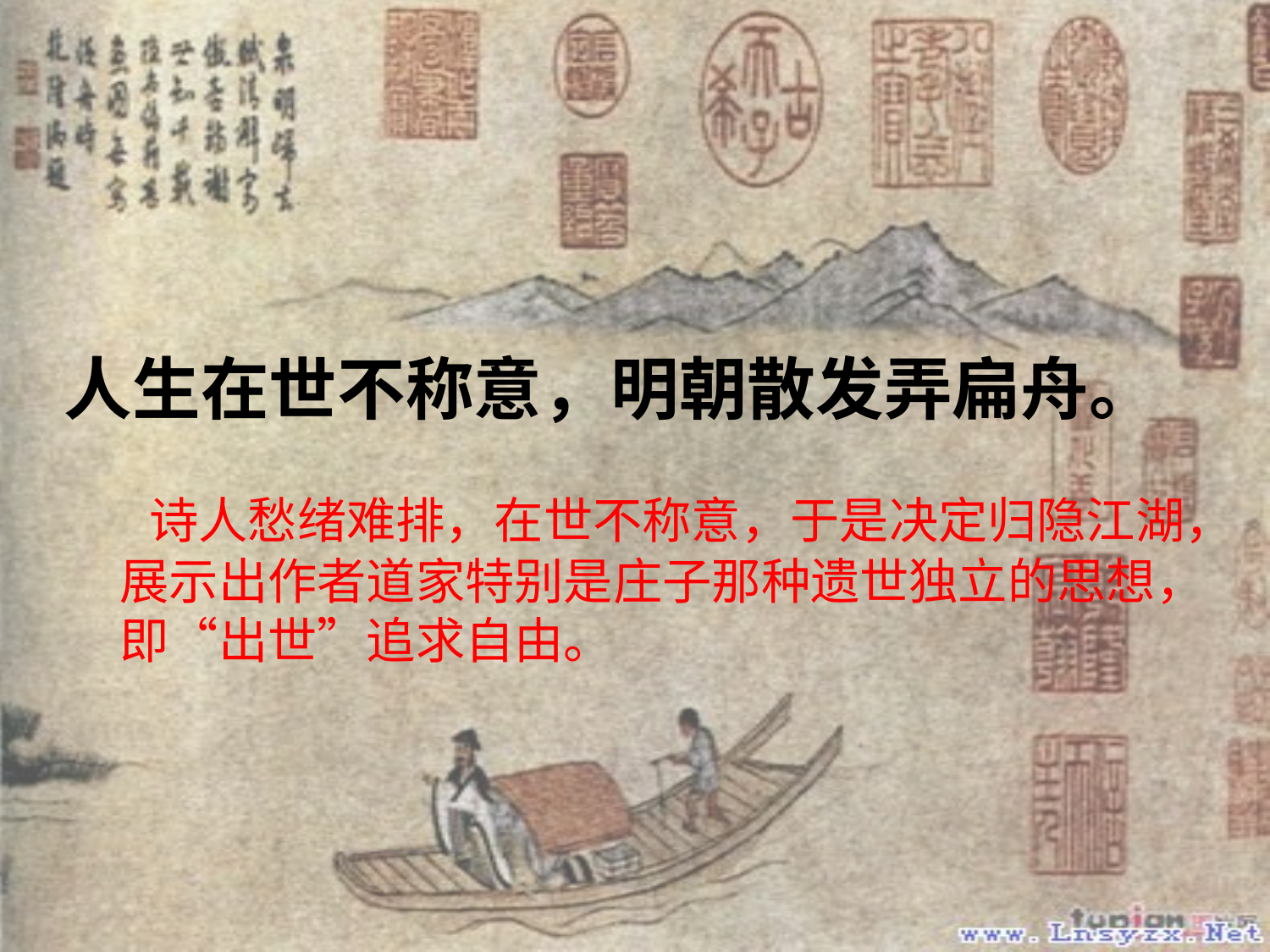

# 人生在世不称意，明朝散发弄扁舟。
     诗人愁绪难排，在世不称意，于是决定归隐江湖，展示出作者道家特别是庄子那种遗世独立的思想，即“出世”追求自由。